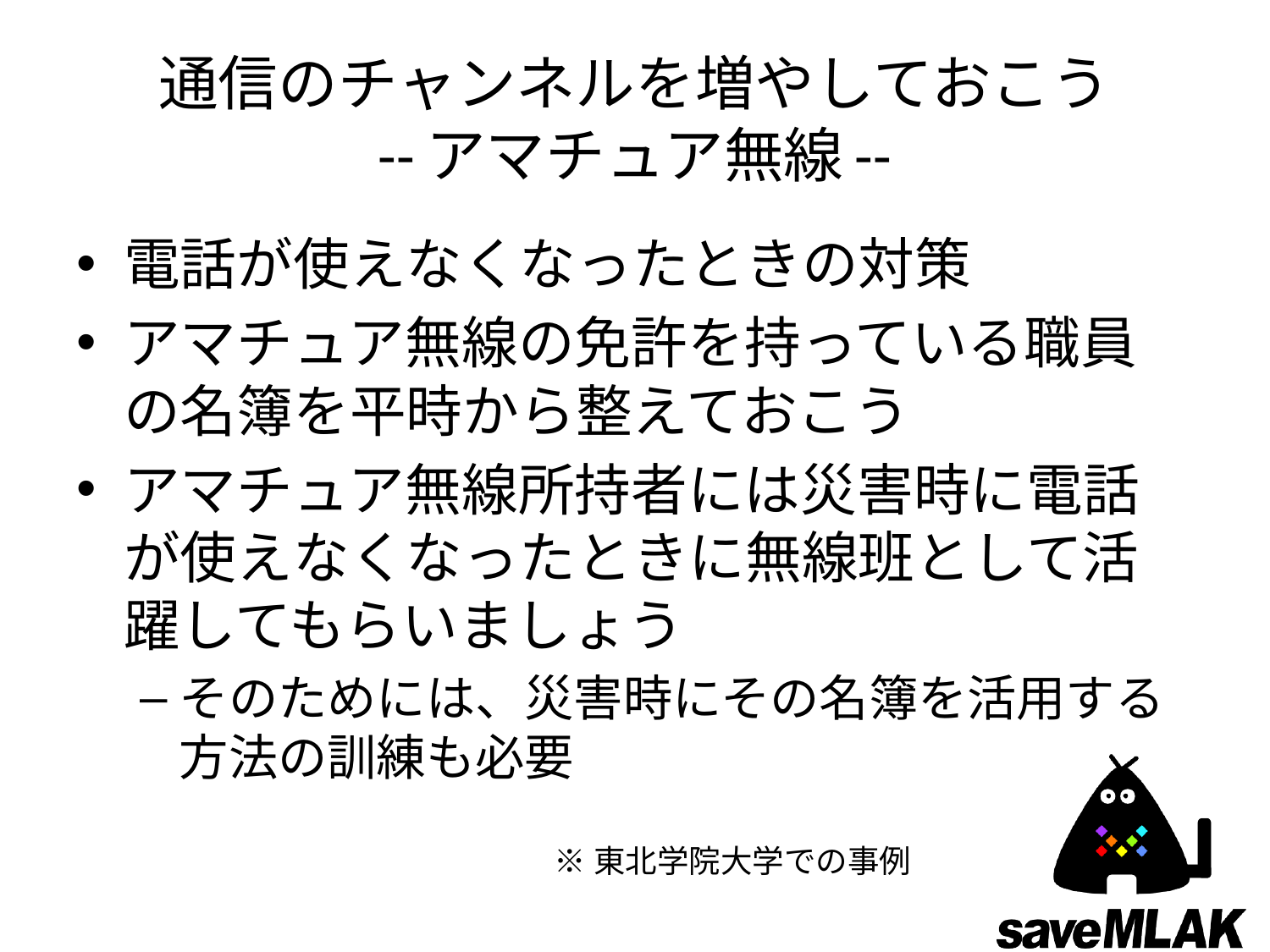

# 通信のチャンネルを増やしておこう --アマチュア無線--
電話が使えなくなったときの対策
アマチュア無線の免許を持っている職員の名簿を平時から整えておこう
アマチュア無線所持者には災害時に電話が使えなくなったときに無線班として活躍してもらいましょう
そのためには、災害時にその名簿を活用する方法の訓練も必要
※東北学院大学での事例